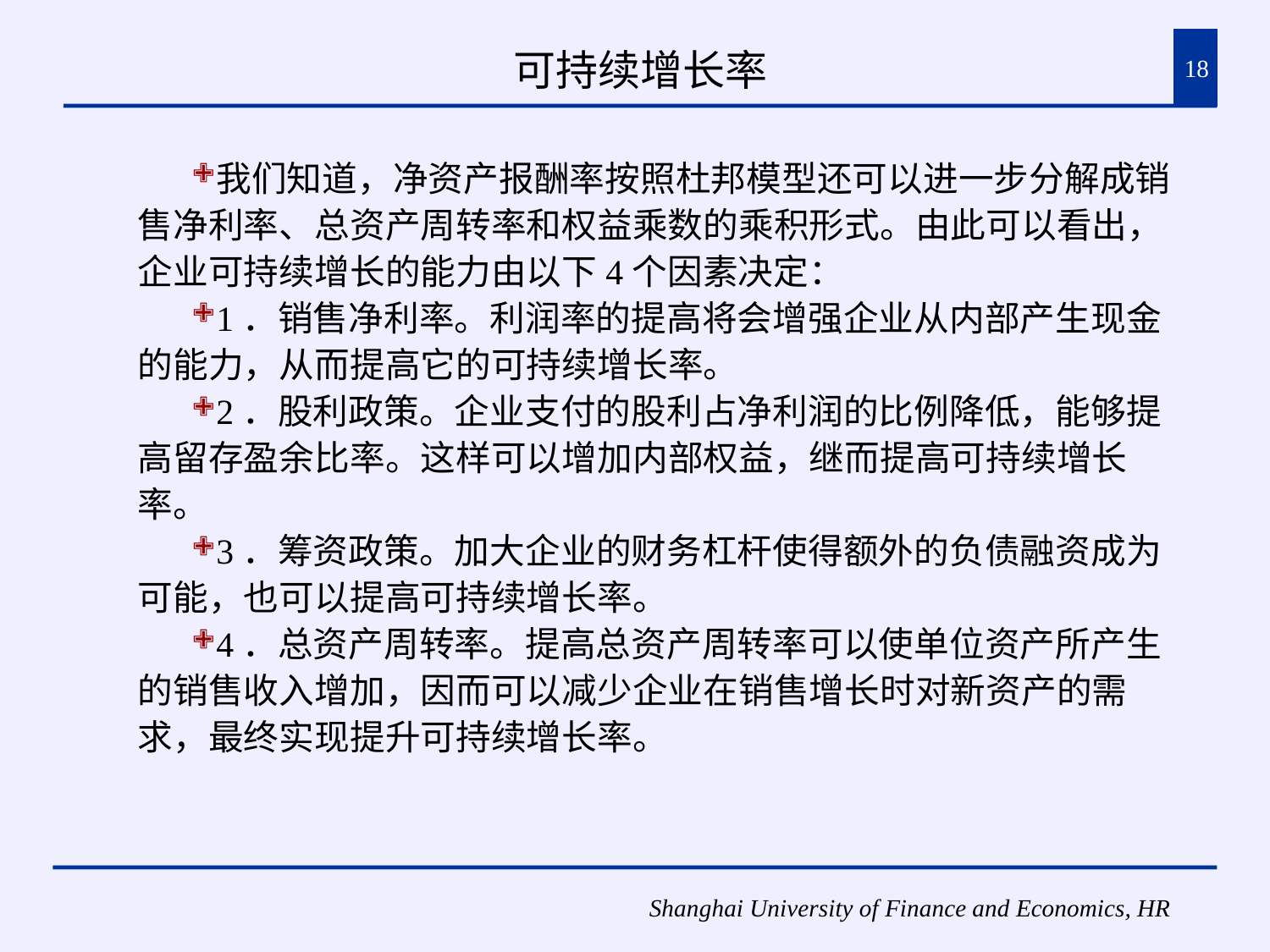

# 可持续增长率
18
我们知道，净资产报酬率按照杜邦模型还可以进一步分解成销售净利率、总资产周转率和权益乘数的乘积形式。由此可以看出，企业可持续增长的能力由以下4个因素决定：
1．销售净利率。利润率的提高将会增强企业从内部产生现金的能力，从而提高它的可持续增长率。
2．股利政策。企业支付的股利占净利润的比例降低，能够提高留存盈余比率。这样可以增加内部权益，继而提高可持续增长率。
3．筹资政策。加大企业的财务杠杆使得额外的负债融资成为可能，也可以提高可持续增长率。
4．总资产周转率。提高总资产周转率可以使单位资产所产生的销售收入增加，因而可以减少企业在销售增长时对新资产的需求，最终实现提升可持续增长率。